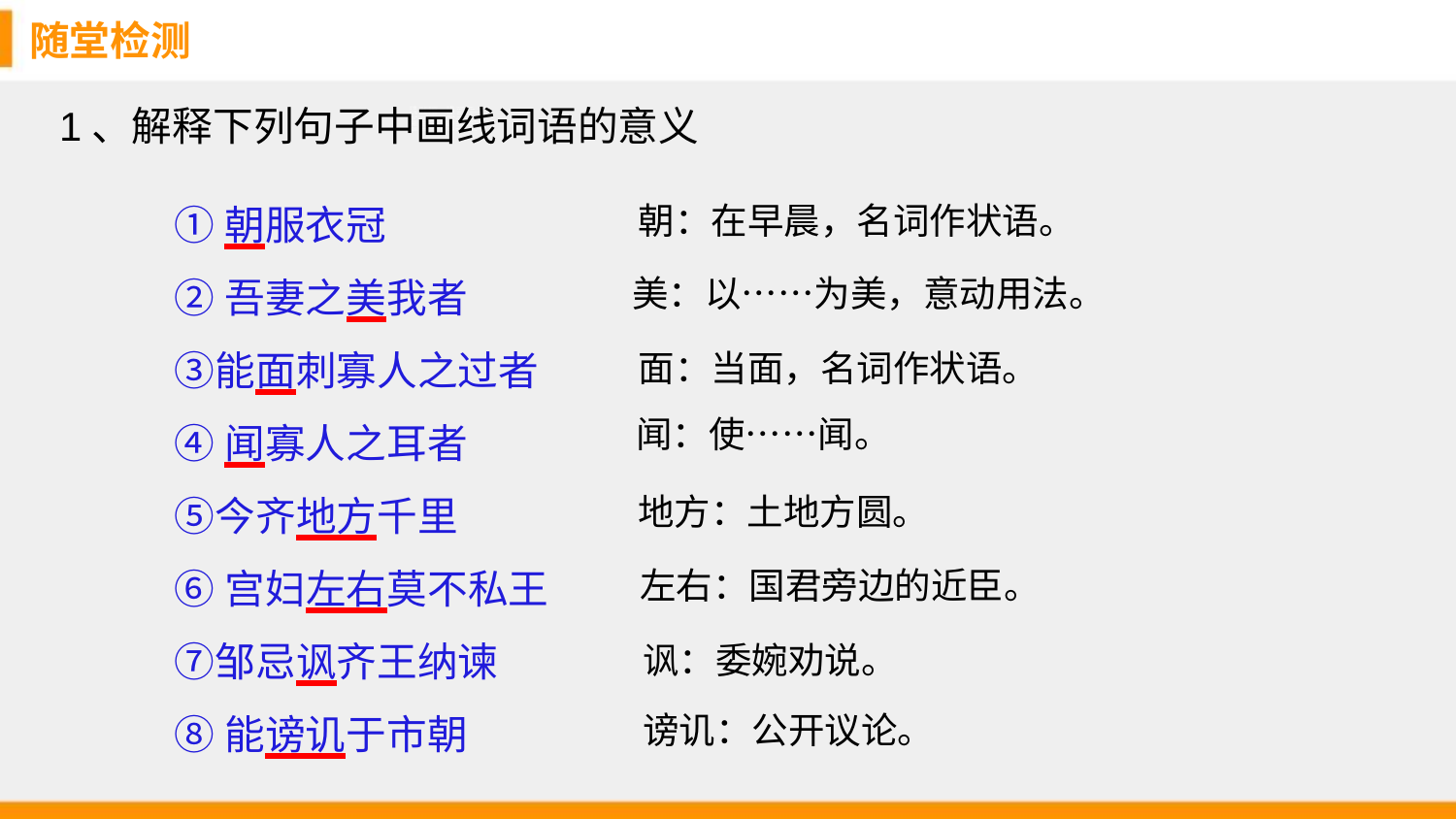

随堂检测
1、解释下列句子中画线词语的意义
①朝服衣冠
②吾妻之美我者
③能面刺寡人之过者
④闻寡人之耳者
⑤今齐地方千里
⑥宫妇左右莫不私王
⑦邹忌讽齐王纳谏
⑧能谤讥于市朝
朝：在早晨，名词作状语。
美：以……为美，意动用法。
面：当面，名词作状语。
闻：使……闻。
地方：土地方圆。
左右：国君旁边的近臣。
讽：委婉劝说。
谤讥：公开议论。